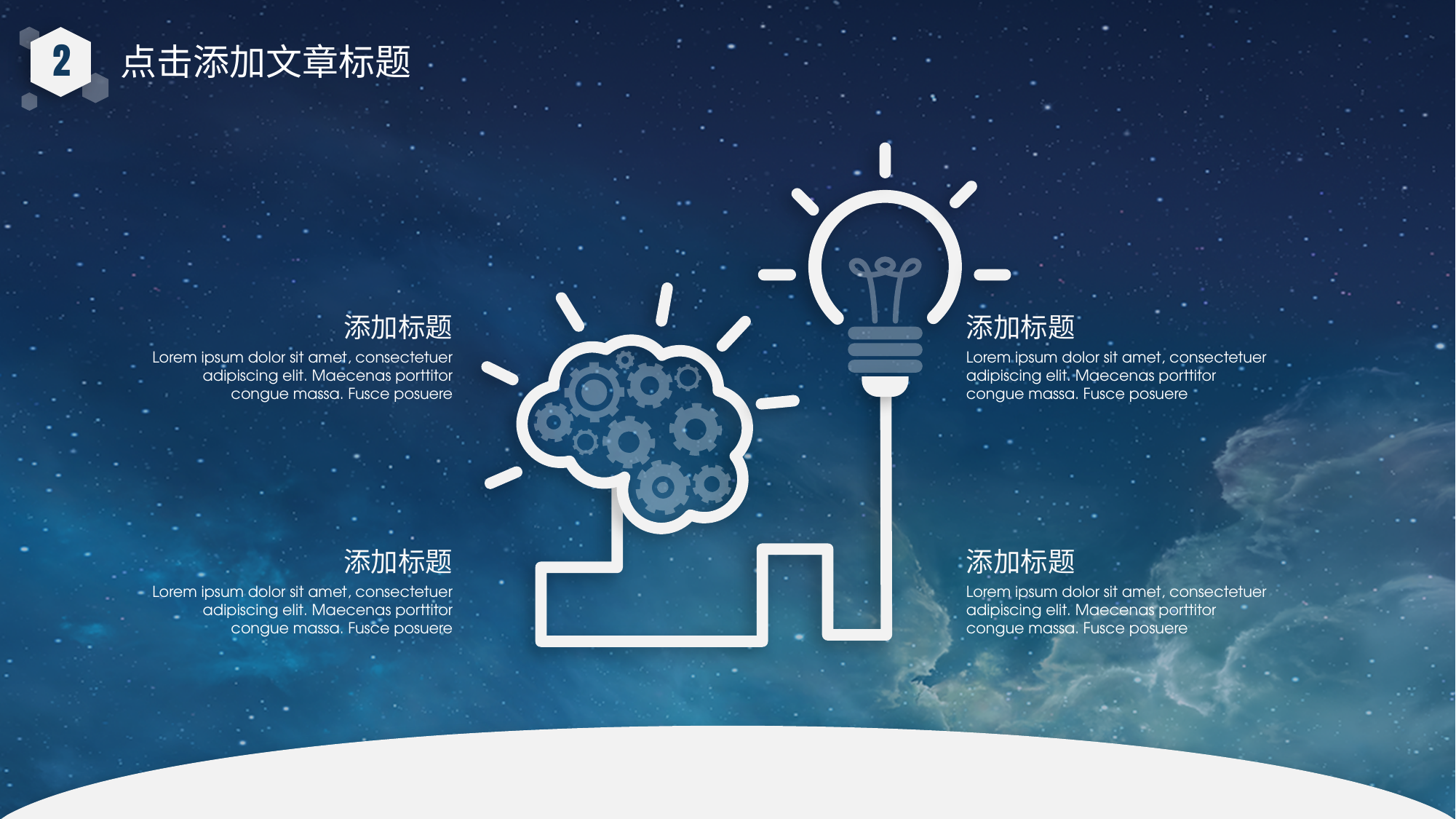

2

点击添加文章标题

e7d195523061f1c0dc554706afe4c72a60a25314cbaece805811E654B44695D34D35691164BB3D154CCFD5D798F6FEAD99EAA8F1ADC3D4AFA5BC9ED0BB3A4B45073A038AC38E89AB54D31AA59602B9F11A29459BC811AFFFA14FAC33C3365C606D4A9B828D9B47644FD31A26227C57F171D0EA28235B16E285722CCD2A819A713F267EDCB03A09C0
添加标题
Lorem ipsum dolor sit amet, consectetuer adipiscing elit. Maecenas porttitor congue massa. Fusce posuere
添加标题
Lorem ipsum dolor sit amet, consectetuer adipiscing elit. Maecenas porttitor congue massa. Fusce posuere
添加标题
Lorem ipsum dolor sit amet, consectetuer adipiscing elit. Maecenas porttitor congue massa. Fusce posuere
添加标题
Lorem ipsum dolor sit amet, consectetuer adipiscing elit. Maecenas porttitor congue massa. Fusce posuere